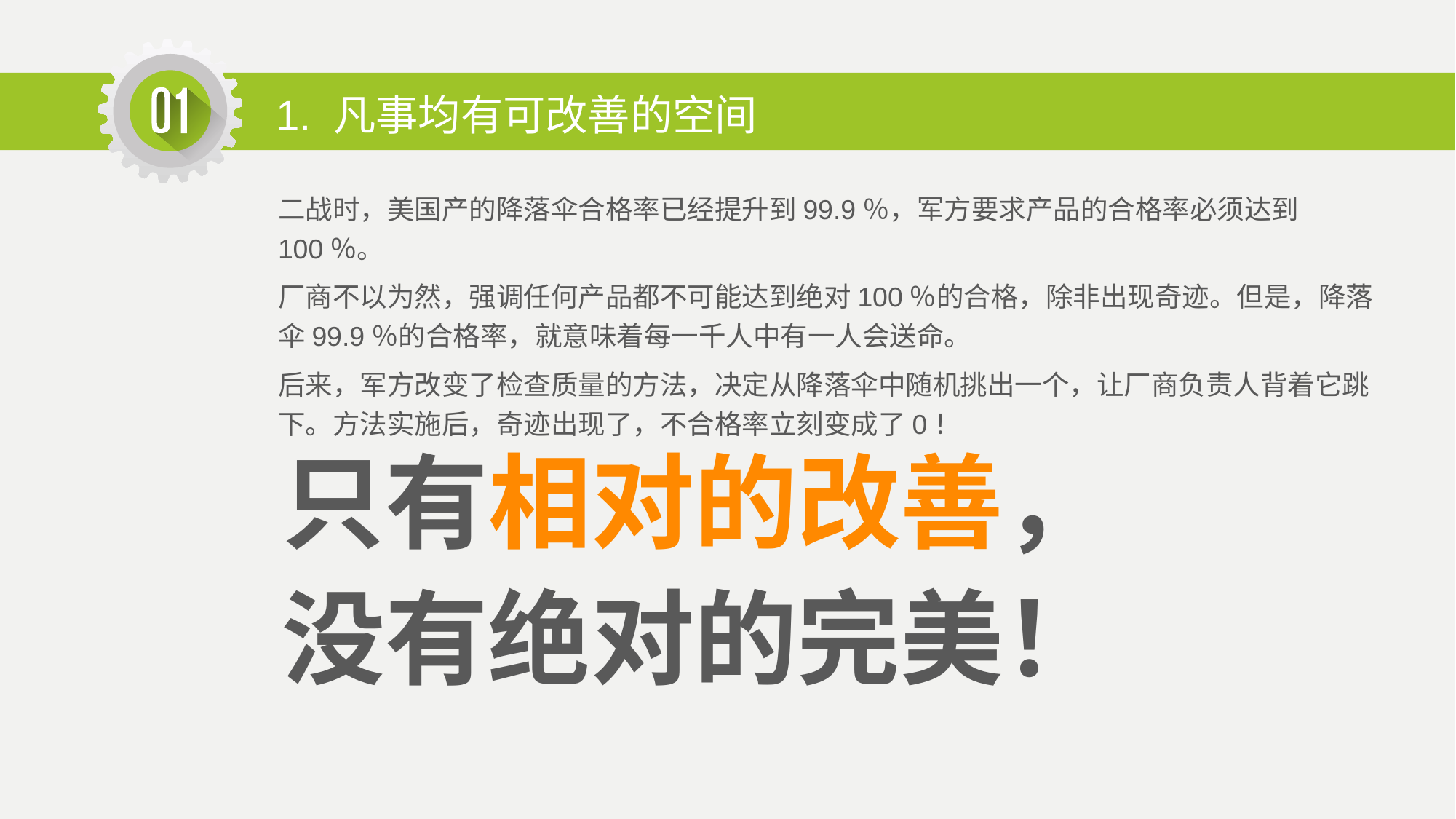

1. 凡事均有可改善的空间
二战时，美国产的降落伞合格率已经提升到99.9％，军方要求产品的合格率必须达到100％。
厂商不以为然，强调任何产品都不可能达到绝对100％的合格，除非出现奇迹。但是，降落伞99.9％的合格率，就意味着每一千人中有一人会送命。
后来，军方改变了检查质量的方法，决定从降落伞中随机挑出一个，让厂商负责人背着它跳下。方法实施后，奇迹出现了，不合格率立刻变成了0！
只有相对的改善，
没有绝对的完美！